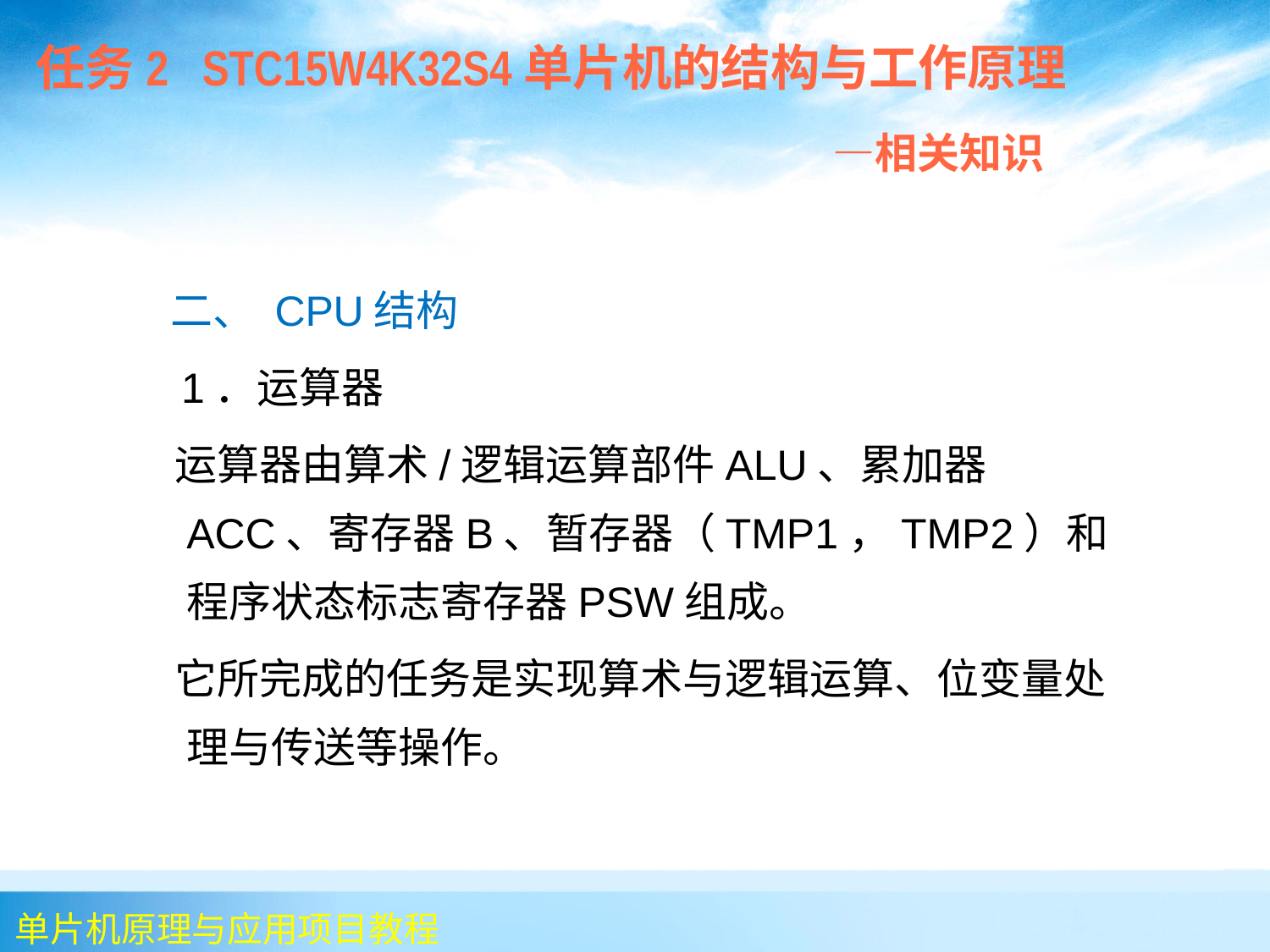

任务2   STC15W4K32S4单片机的结构与工作原理
                                                                       —相关知识
  二、 CPU结构
   1．运算器
  运算器由算术/逻辑运算部件ALU、累加器ACC、寄存器B、暂存器（TMP1，TMP2）和程序状态标志寄存器PSW组成。
  它所完成的任务是实现算术与逻辑运算、位变量处理与传送等操作。